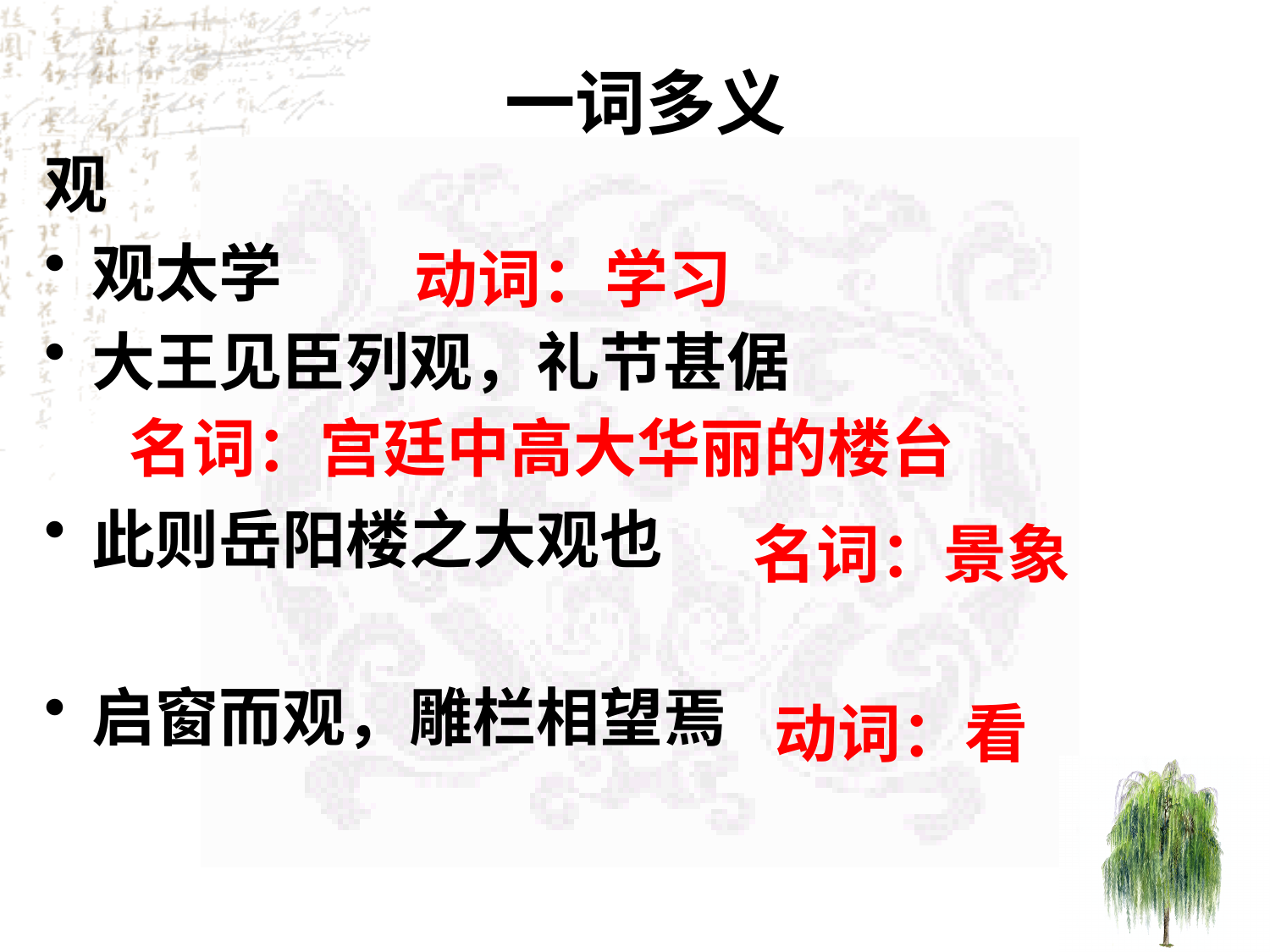

# 一词多义
观
观太学
大王见臣列观，礼节甚倨

此则岳阳楼之大观也

启窗而观，雕栏相望焉
动词：学习
名词：宫廷中高大华丽的楼台
名词：景象
动词：看